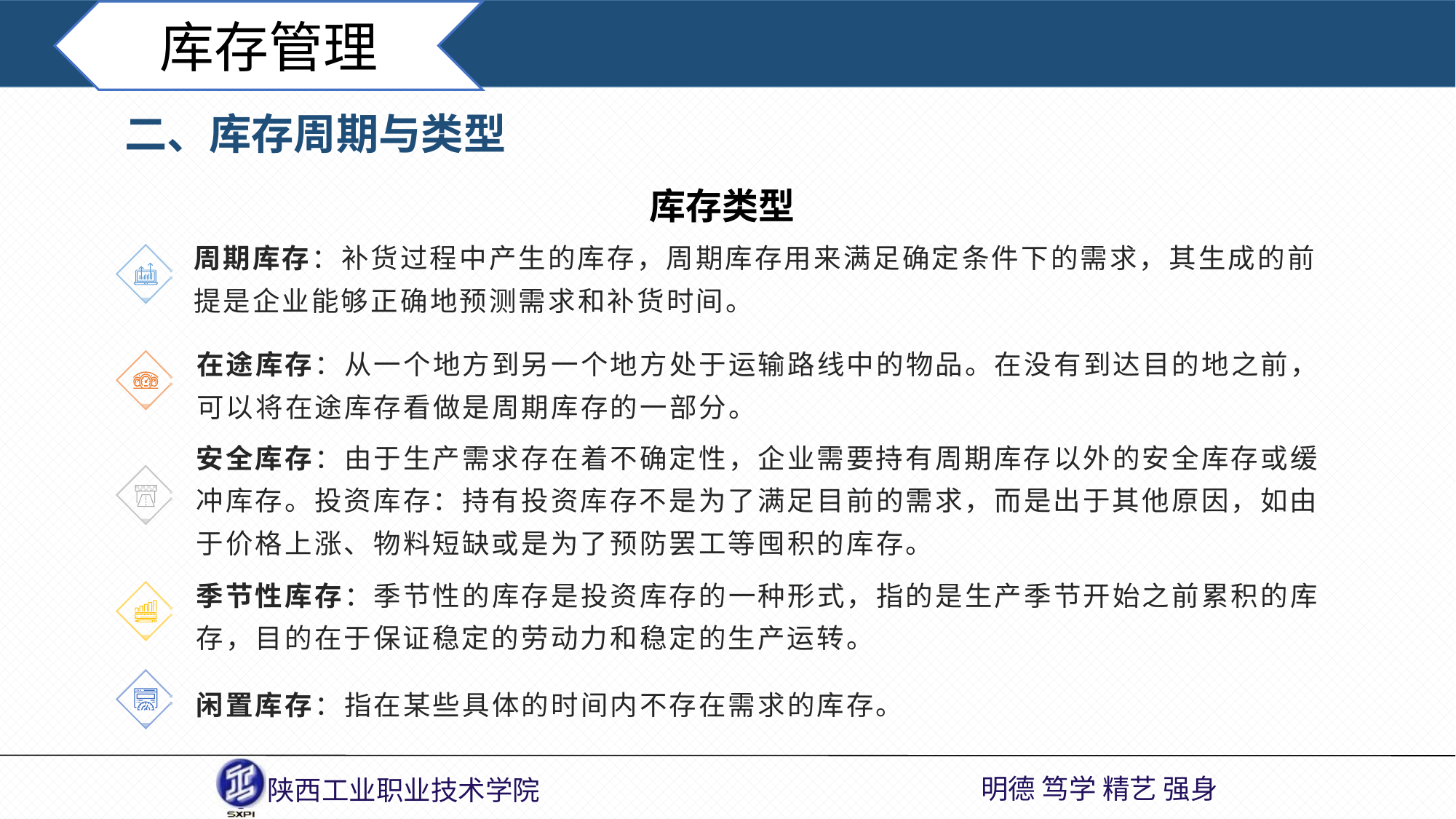

库存管理
二、库存周期与类型
库存类型
周期库存：补货过程中产生的库存，周期库存用来满足确定条件下的需求，其生成的前提是企业能够正确地预测需求和补货时间。

在途库存：从一个地方到另一个地方处于运输路线中的物品。在没有到达目的地之前，可以将在途库存看做是周期库存的一部分。

安全库存：由于生产需求存在着不确定性，企业需要持有周期库存以外的安全库存或缓冲库存。投资库存：持有投资库存不是为了满足目前的需求，而是出于其他原因，如由于价格上涨、物料短缺或是为了预防罢工等囤积的库存。

季节性库存：季节性的库存是投资库存的一种形式，指的是生产季节开始之前累积的库存，目的在于保证稳定的劳动力和稳定的生产运转。

闲置库存：指在某些具体的时间内不存在需求的库存。